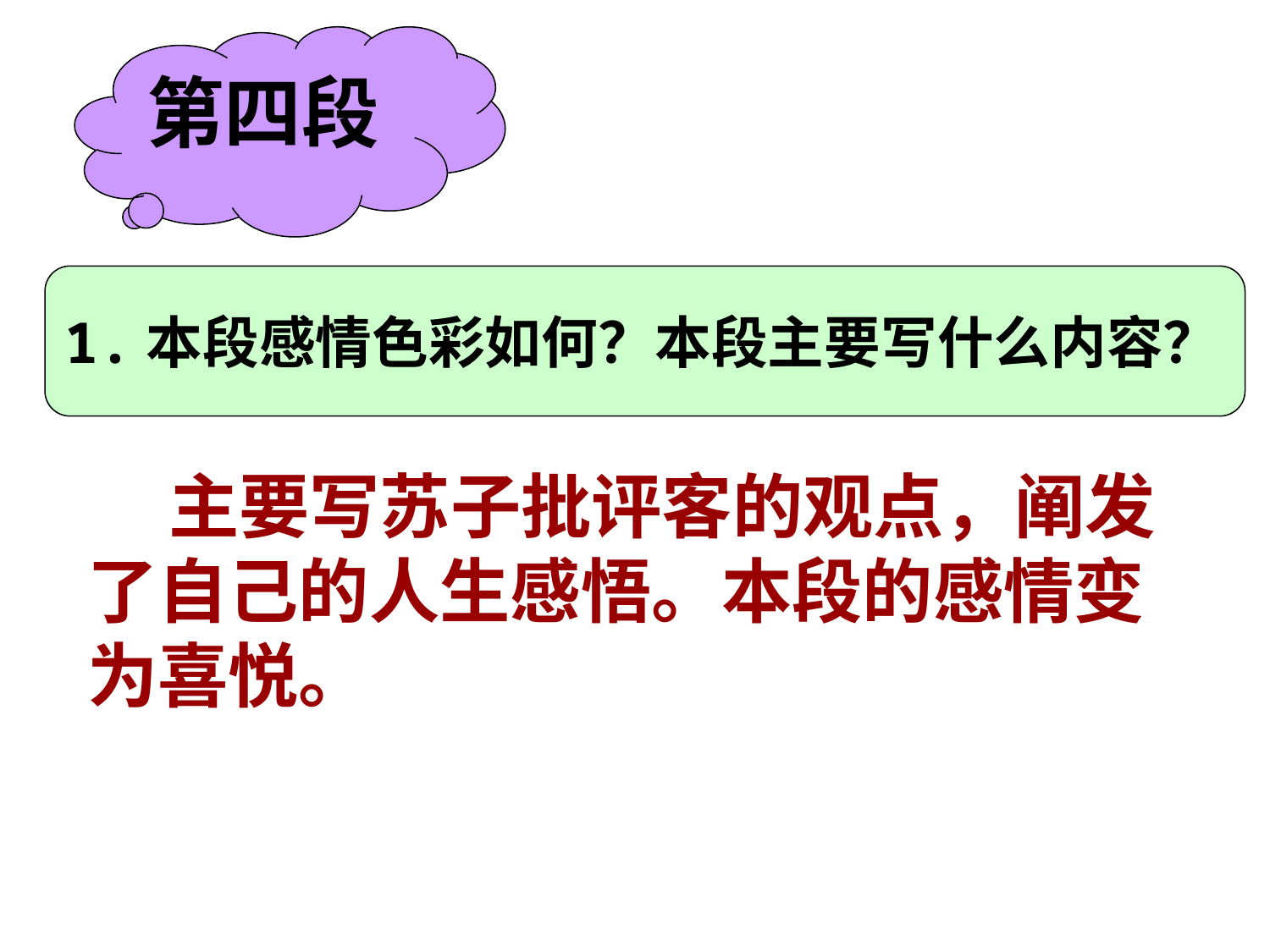

第四段
1.本段感情色彩如何？本段主要写什么内容？
    主要写苏子批评客的观点，阐发了自己的人生感悟。本段的感情变为喜悦。